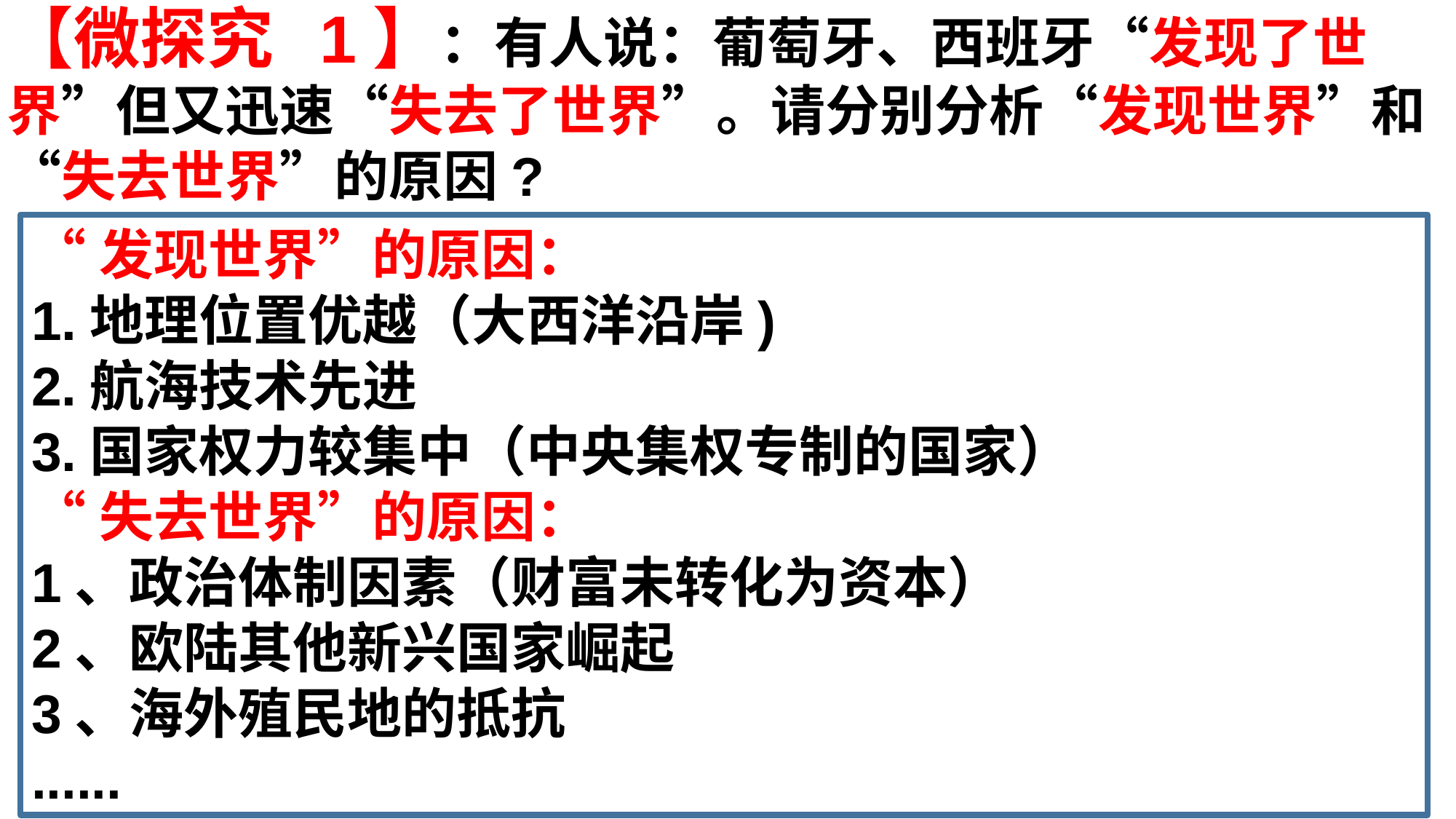

【微探究  1】：有人说：葡萄牙、西班牙“发现了世界”但又迅速“失去了世界”。请分别分析“发现世界”和“失去世界”的原因?
“发现世界”的原因：
1.地理位置优越（大西洋沿岸)
2.航海技术先进
3.国家权力较集中（中央集权专制的国家）
“失去世界”的原因：
1、政治体制因素（财富未转化为资本）
2、欧陆其他新兴国家崛起
3、海外殖民地的抵抗
......